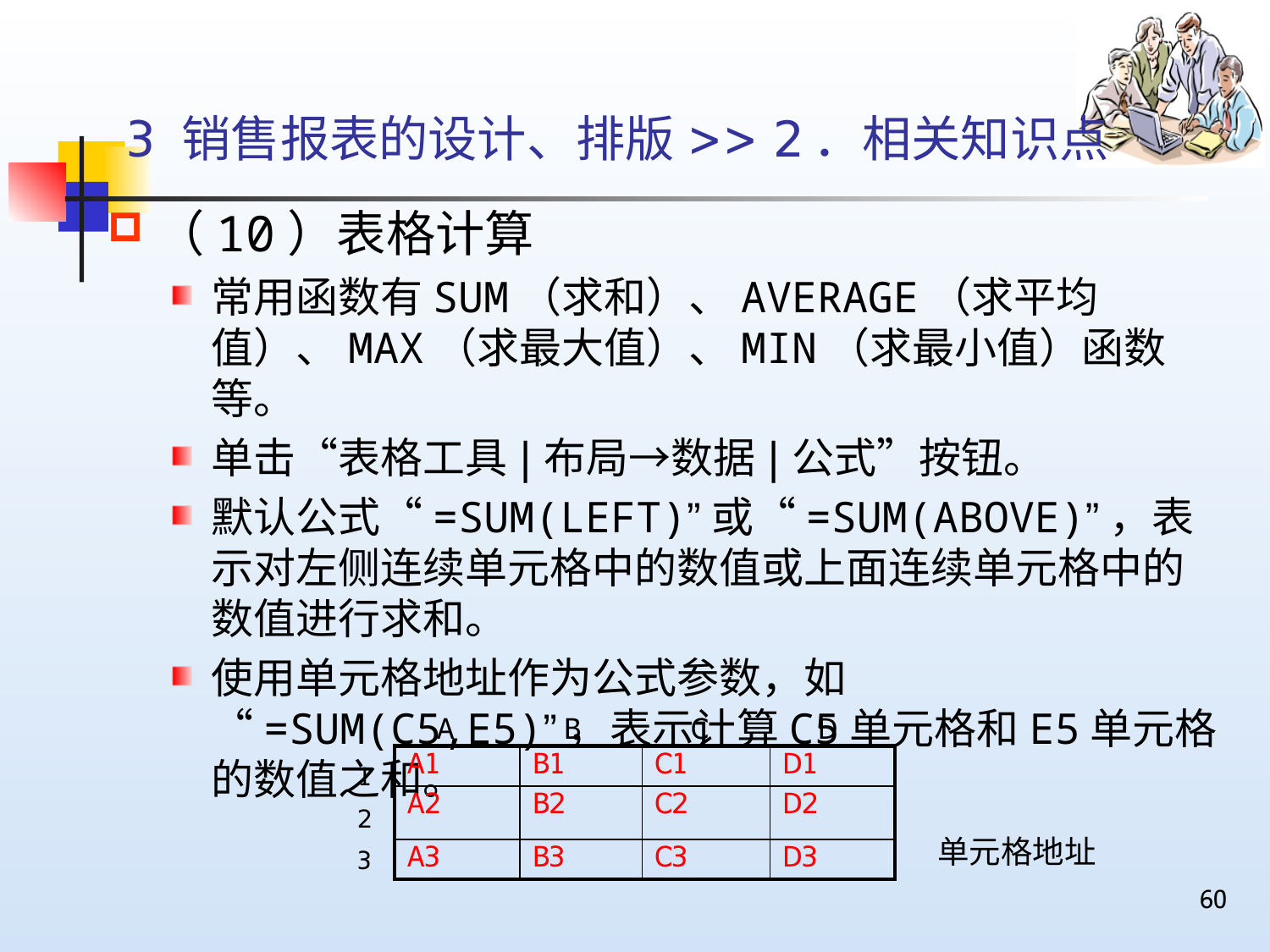

# 3 销售报表的设计、排版>> 2．相关知识点
（10）表格计算
常用函数有SUM（求和）、AVERAGE（求平均值）、MAX（求最大值）、MIN（求最小值）函数等。
单击“表格工具|布局→数据|公式”按钮。
默认公式“=SUM(LEFT)”或“=SUM(ABOVE)”，表示对左侧连续单元格中的数值或上面连续单元格中的数值进行求和。
使用单元格地址作为公式参数，如 “=SUM(C5,E5)”，表示计算C5单元格和E5单元格的数值之和。
A	B	C	D
| A1 | B1 | C1 | D1 |
| --- | --- | --- | --- |
| A2 | B2 | C2 | D2 |
| A3 | B3 | C3 | D3 |
1
2
3
单元格地址
60